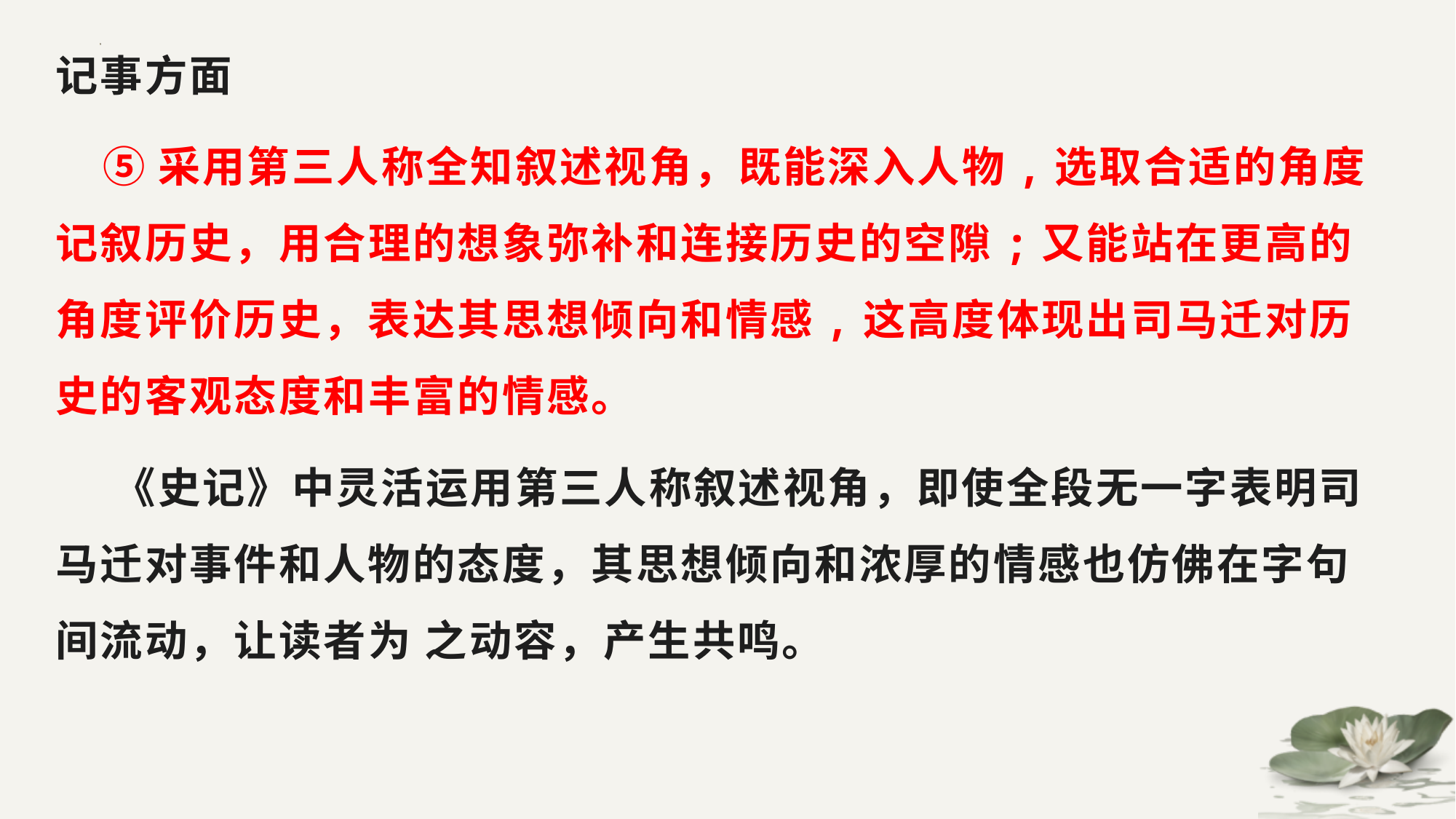

记事方面
    ⑤采用第三人称全知叙述视角，既能深入人物,选取合适的角度记叙历史，用合理的想象弥补和连接历史的空隙;又能站在更高的角度评价历史，表达其思想倾向和情感,这高度体现出司马迁对历史的客观态度和丰富的情感。
    《史记》中灵活运用第三人称叙述视角，即使全段无一字表明司马迁对事件和人物的态度，其思想倾向和浓厚的情感也仿佛在字句间流动，让读者为 之动容，产生共鸣。